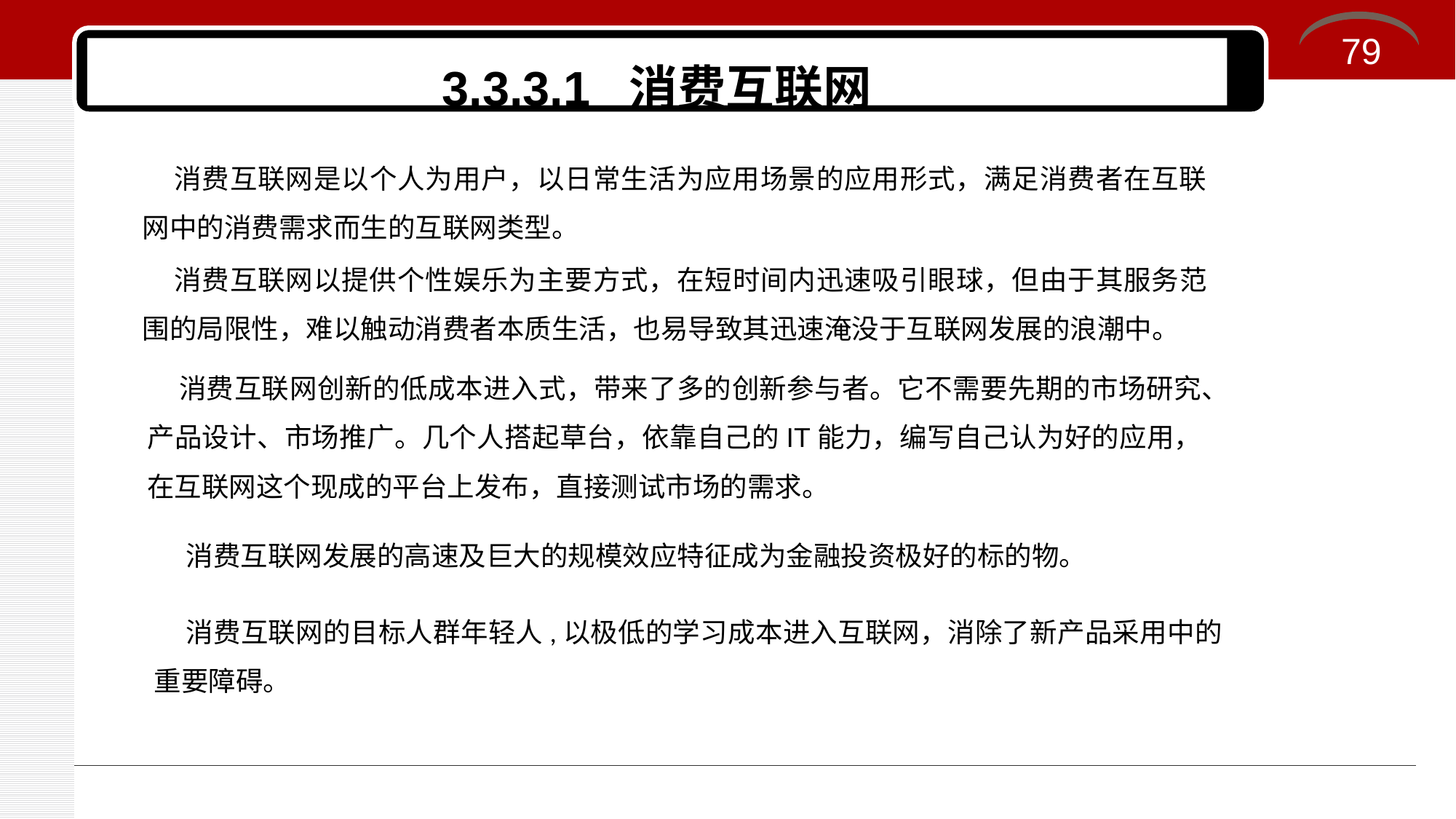

79
# 3.3.3.1  消费互联网
消费互联网是以个人为用户，以日常生活为应用场景的应用形式，满足消费者在互联网中的消费需求而生的互联网类型。
消费互联网以提供个性娱乐为主要方式，在短时间内迅速吸引眼球，但由于其服务范围的局限性，难以触动消费者本质生活，也易导致其迅速淹没于互联网发展的浪潮中。
消费互联网创新的低成本进入式，带来了多的创新参与者。它不需要先期的市场研究、产品设计、市场推广。几个人搭起草台，依靠自己的IT能力，编写自己认为好的应用，在互联网这个现成的平台上发布，直接测试市场的需求。
消费互联网发展的高速及巨大的规模效应特征成为金融投资极好的标的物。
消费互联网的目标人群年轻人,以极低的学习成本进入互联网，消除了新产品采用中的重要障碍。